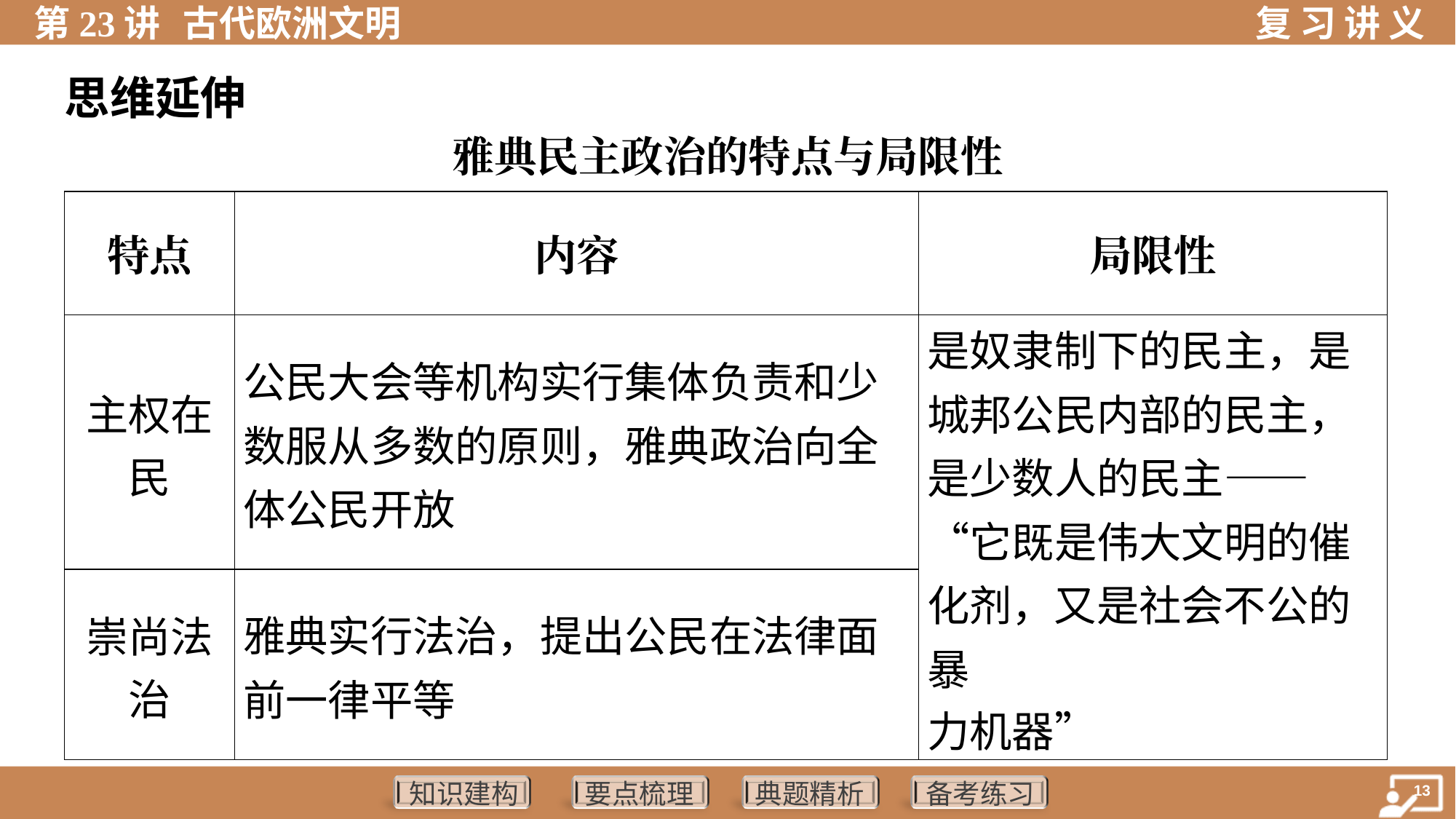

思维延伸
雅典民主政治的特点与局限性
| 特点 | 内容 | 局限性 |
| --- | --- | --- |
| 主权在 民 | 公民大会等机构实行集体负责和少数服从多数的原则，雅典政治向全体公民开放 | 是奴隶制下的民主，是城邦公民内部的民主，是少数人的民主——“它既是伟大文明的催化剂，又是社会不公的暴 力机器” |
| 崇尚法 治 | 雅典实行法治，提出公民在法律面前一律平等 |  |